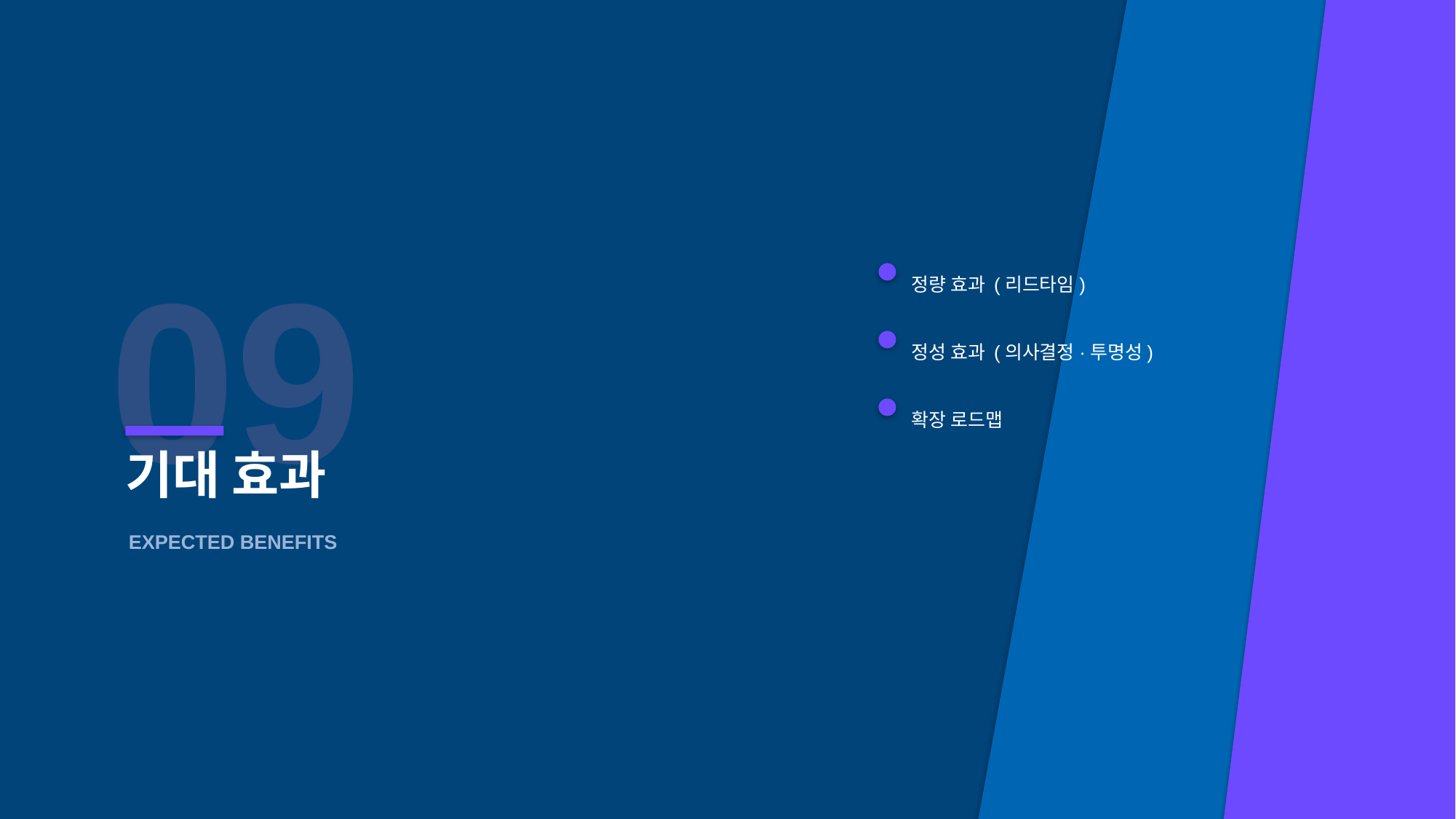

09
정량 효과 (리드타임)

정성 효과 (의사결정·투명성)

확장 로드맵

기대 효과
EXPECTED BENEFITS